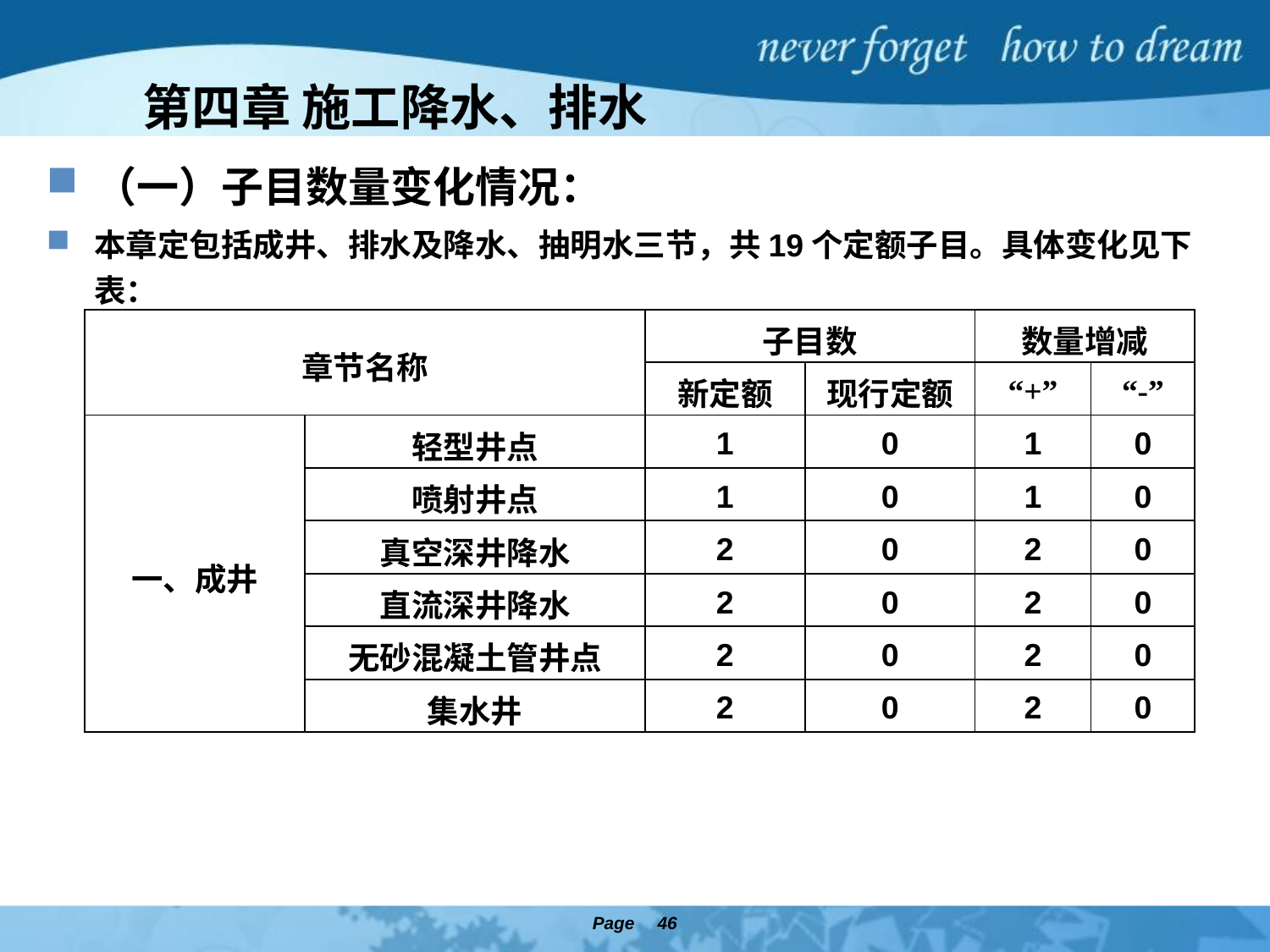

# 第四章 施工降水、排水
（一）子目数量变化情况：
本章定包括成井、排水及降水、抽明水三节，共19个定额子目。具体变化见下表：
| 章节名称 |  | 子目数 |  | 数量增减 |  |
| --- | --- | --- | --- | --- | --- |
|  |  | 新定额 | 现行定额 | “+” | “-” |
| 一、成井 | 轻型井点 | 1 | 0 | 1 | 0 |
|  | 喷射井点 | 1 | 0 | 1 | 0 |
|  | 真空深井降水 | 2 | 0 | 2 | 0 |
|  | 直流深井降水 | 2 | 0 | 2 | 0 |
|  | 无砂混凝土管井点 | 2 | 0 | 2 | 0 |
|  | 集水井 | 2 | 0 | 2 | 0 |